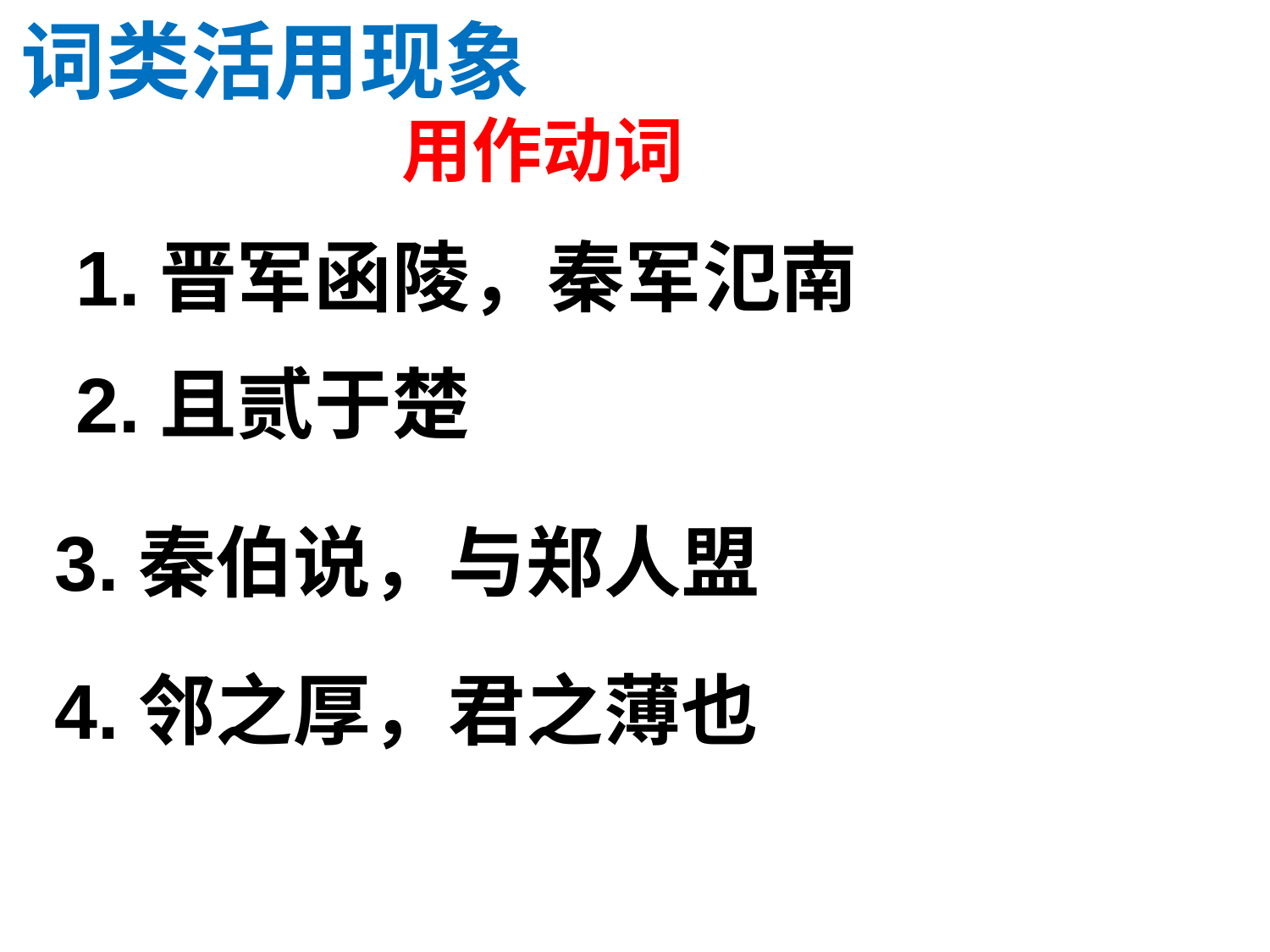

词类活用现象
用作动词
1.晋军函陵，秦军氾南
2.且贰于楚
3.秦伯说，与郑人盟
4.邻之厚，君之薄也